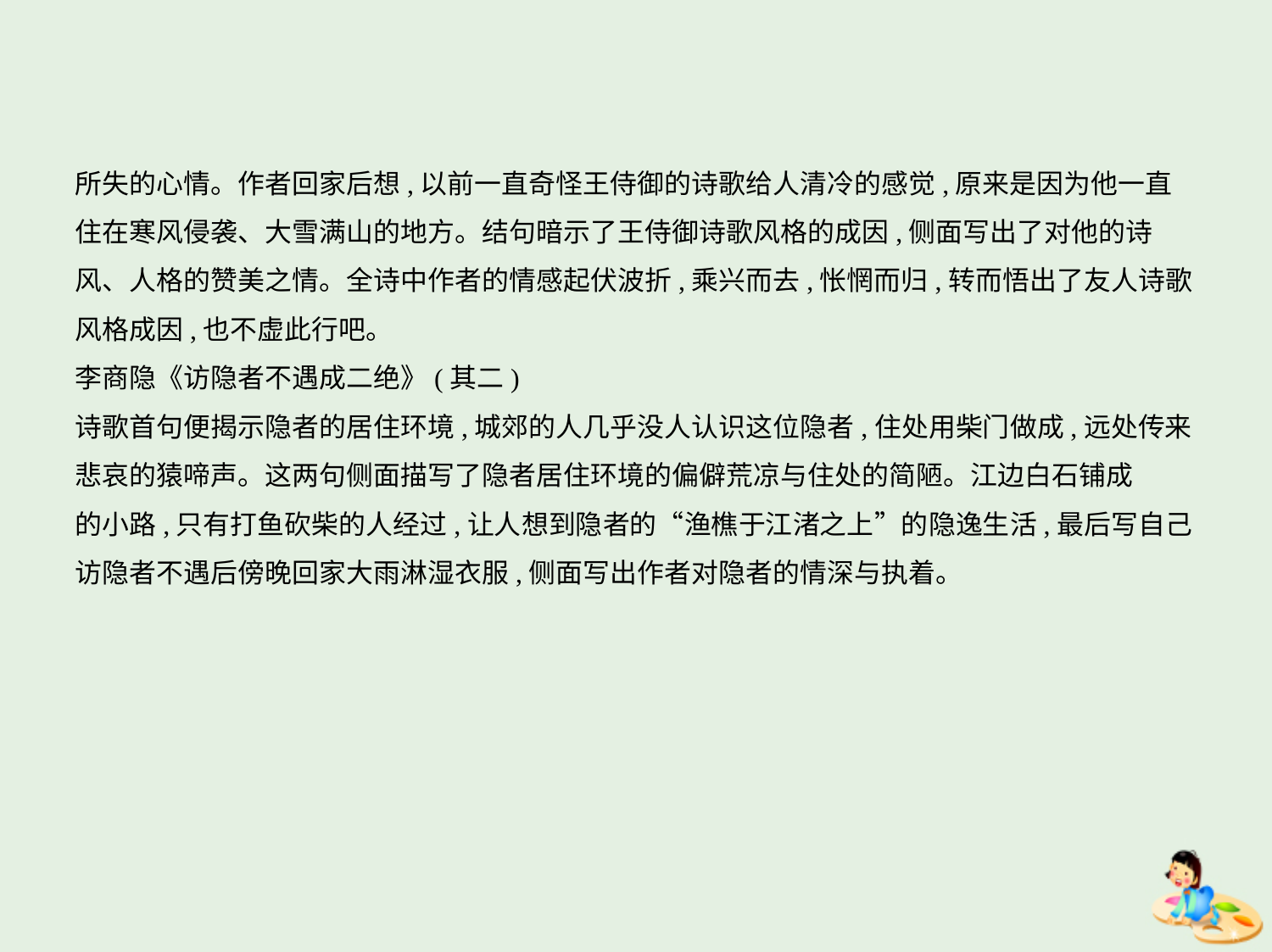

所失的心情。作者回家后想,以前一直奇怪王侍御的诗歌给人清冷的感觉,原来是因为他一直
住在寒风侵袭、大雪满山的地方。结句暗示了王侍御诗歌风格的成因,侧面写出了对他的诗
风、人格的赞美之情。全诗中作者的情感起伏波折,乘兴而去,怅惘而归,转而悟出了友人诗歌
风格成因,也不虚此行吧。
李商隐《访隐者不遇成二绝》(其二)
诗歌首句便揭示隐者的居住环境,城郊的人几乎没人认识这位隐者,住处用柴门做成,远处传来
悲哀的猿啼声。这两句侧面描写了隐者居住环境的偏僻荒凉与住处的简陋。江边白石铺成
的小路,只有打鱼砍柴的人经过,让人想到隐者的“渔樵于江渚之上”的隐逸生活,最后写自己
访隐者不遇后傍晚回家大雨淋湿衣服,侧面写出作者对隐者的情深与执着。